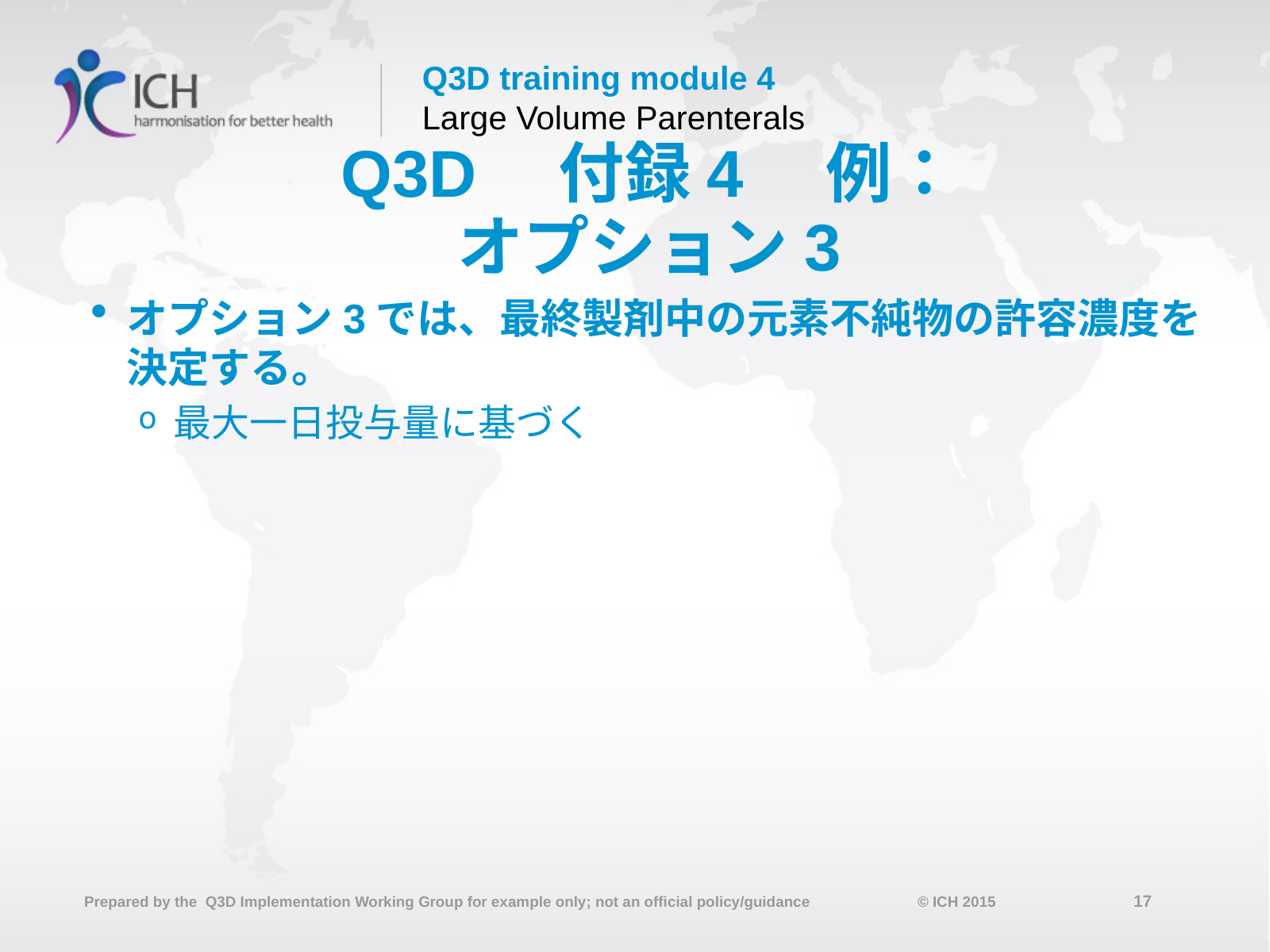

# Q3D　付録4　例： オプション3
オプション3では、最終製剤中の元素不純物の許容濃度を決定する。
最大一日投与量に基づく